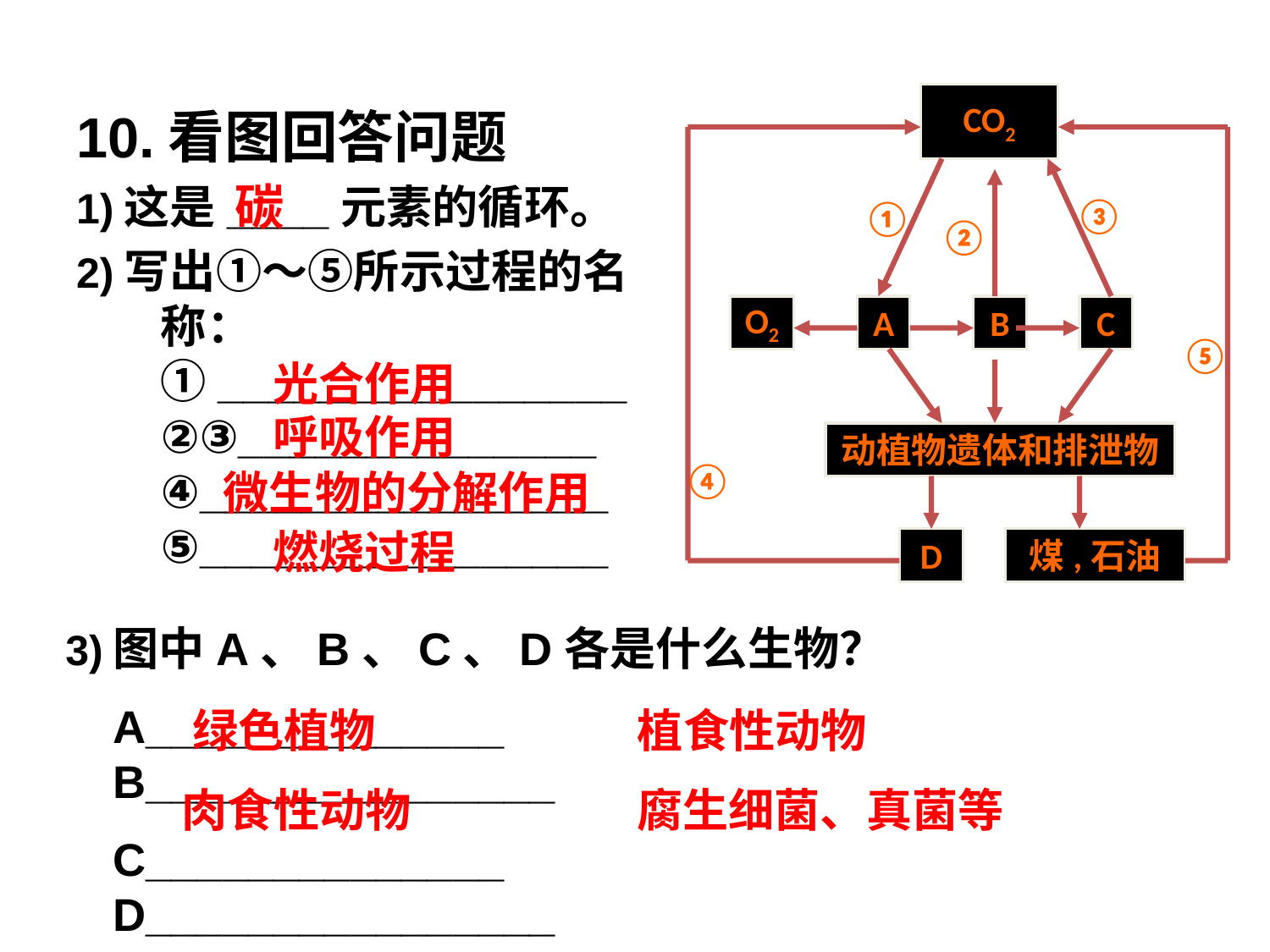

CO2

③
①
②
O2
A
B
C
⑤

动植物遗体和排泄物
④

D
煤,石油

10.看图回答问题
1)这是____元素的循环。
2)写出①～⑤所示过程的名称：
①________________
②③______________
④________________
⑤________________
碳
光合作用
呼吸作用
微生物的分解作用
燃烧过程
3)图中A、B、C、D各是什么生物？
	A______________	B________________
	C______________	D________________
绿色植物
植食性动物
肉食性动物
腐生细菌、真菌等